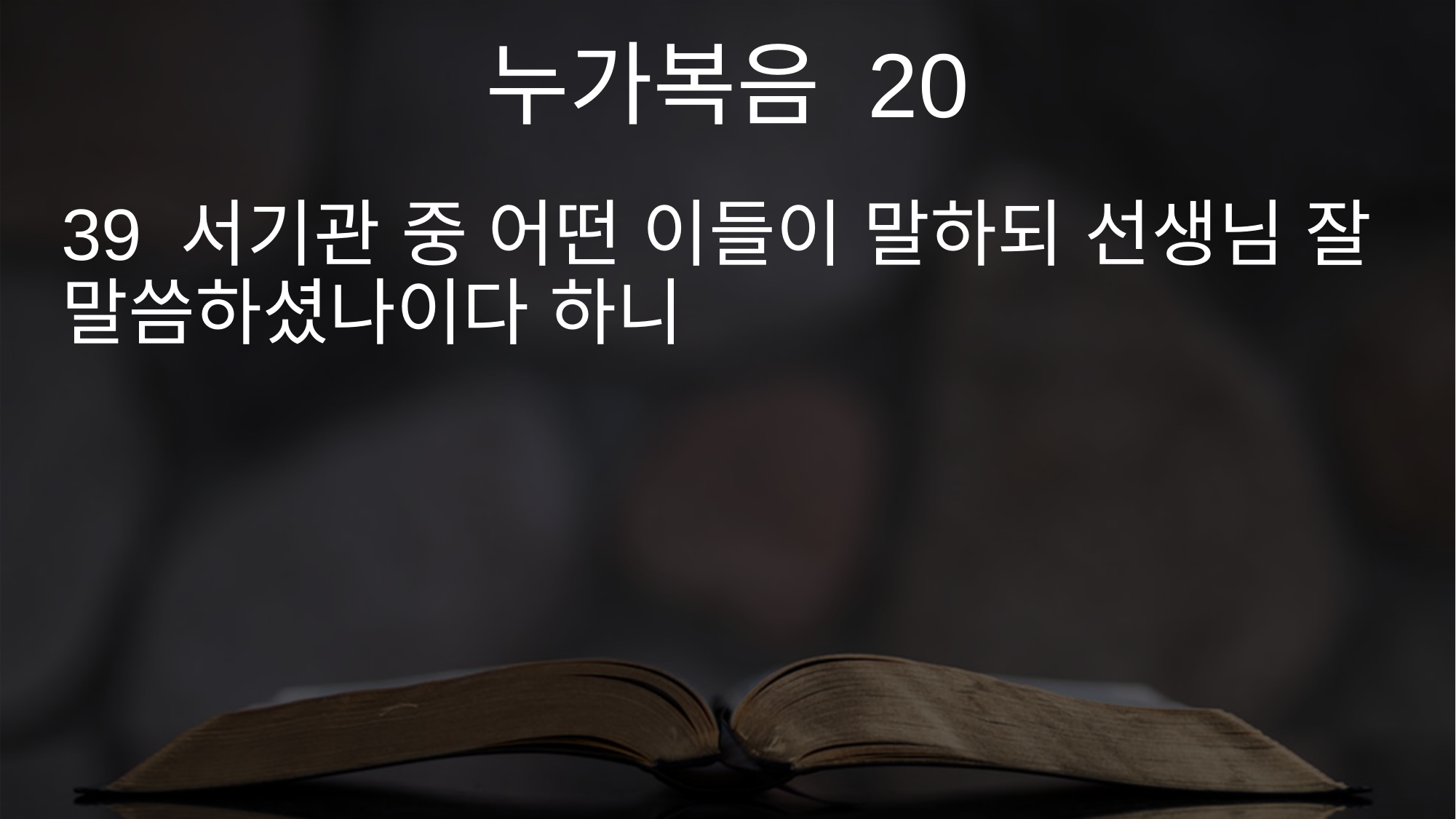

누가복음 20
39 서기관 중 어떤 이들이 말하되 선생님 잘 말씀하셨나이다 하니